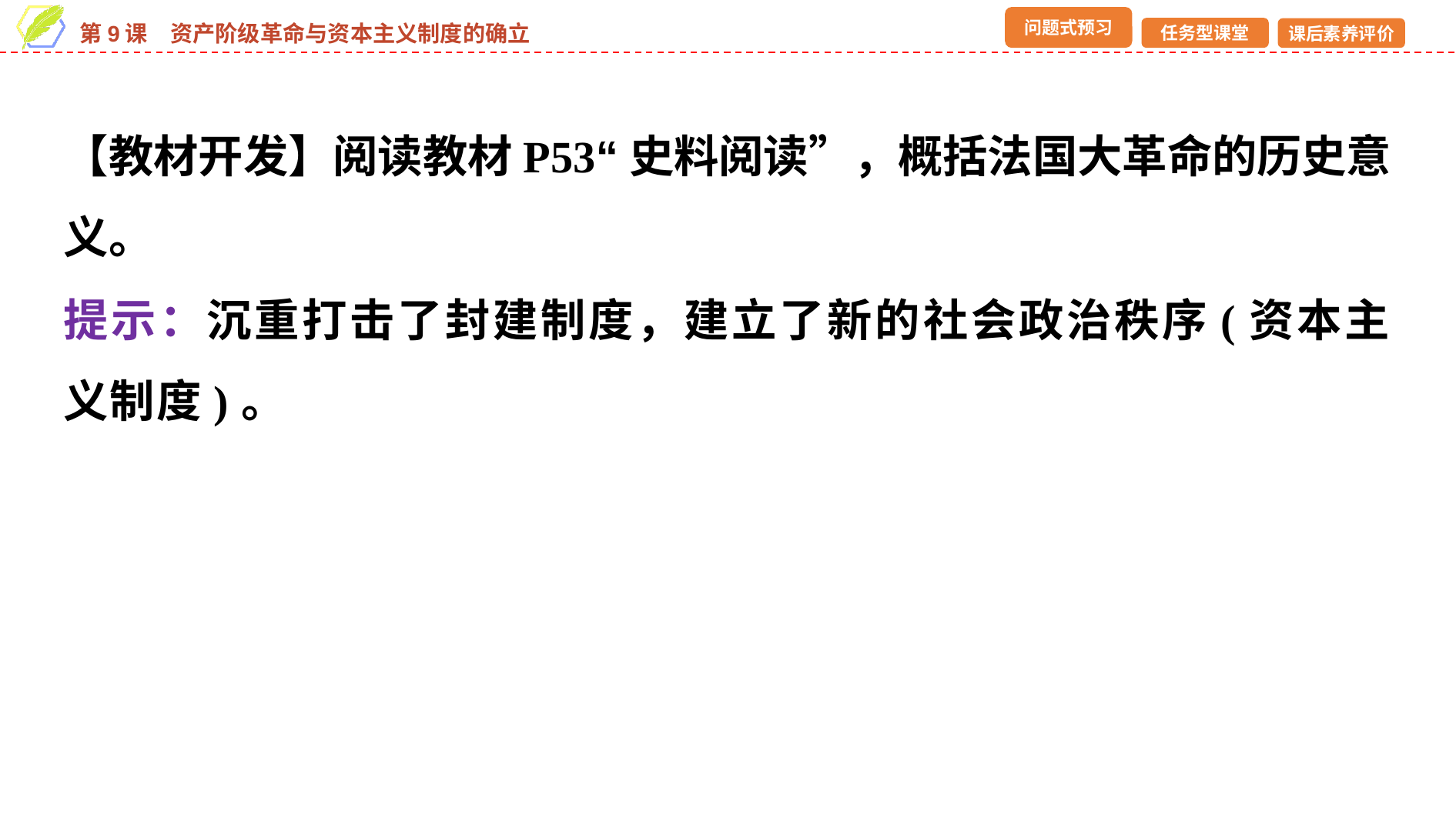

【教材开发】阅读教材P53“史料阅读”，概括法国大革命的历史意义。
提示：沉重打击了封建制度，建立了新的社会政治秩序(资本主义制度)。